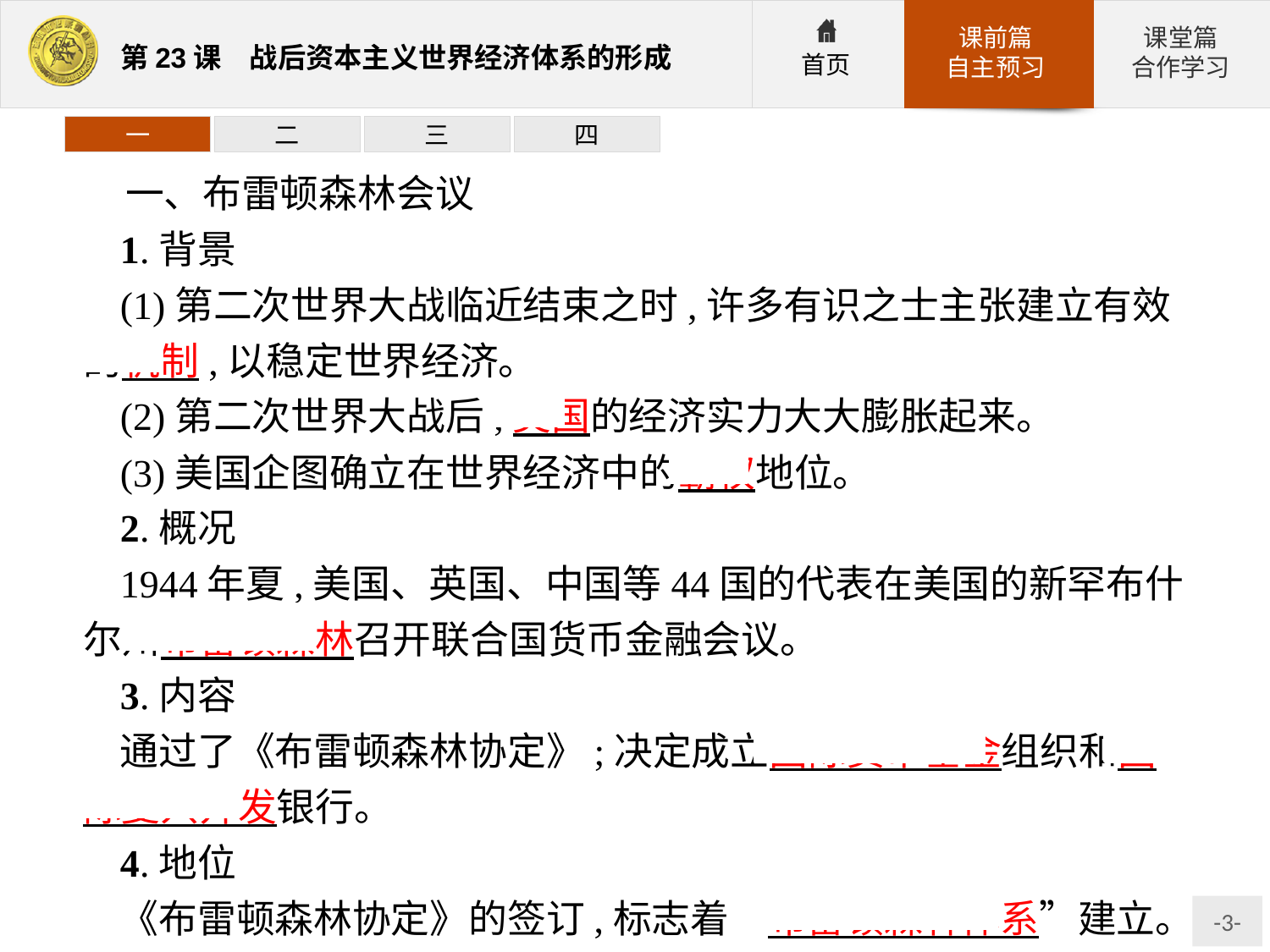

一
二
三
四
一、布雷顿森林会议
1.背景
(1)第二次世界大战临近结束之时,许多有识之士主张建立有效的机制,以稳定世界经济。
(2)第二次世界大战后,美国的经济实力大大膨胀起来。
(3)美国企图确立在世界经济中的霸权地位。
2.概况
1944年夏,美国、英国、中国等44国的代表在美国的新罕布什尔州布雷顿森林召开联合国货币金融会议。
3.内容
通过了《布雷顿森林协定》;决定成立国际货币基金组织和国际复兴开发银行。
4.地位
《布雷顿森林协定》的签订,标志着“布雷顿森林体系”建立。